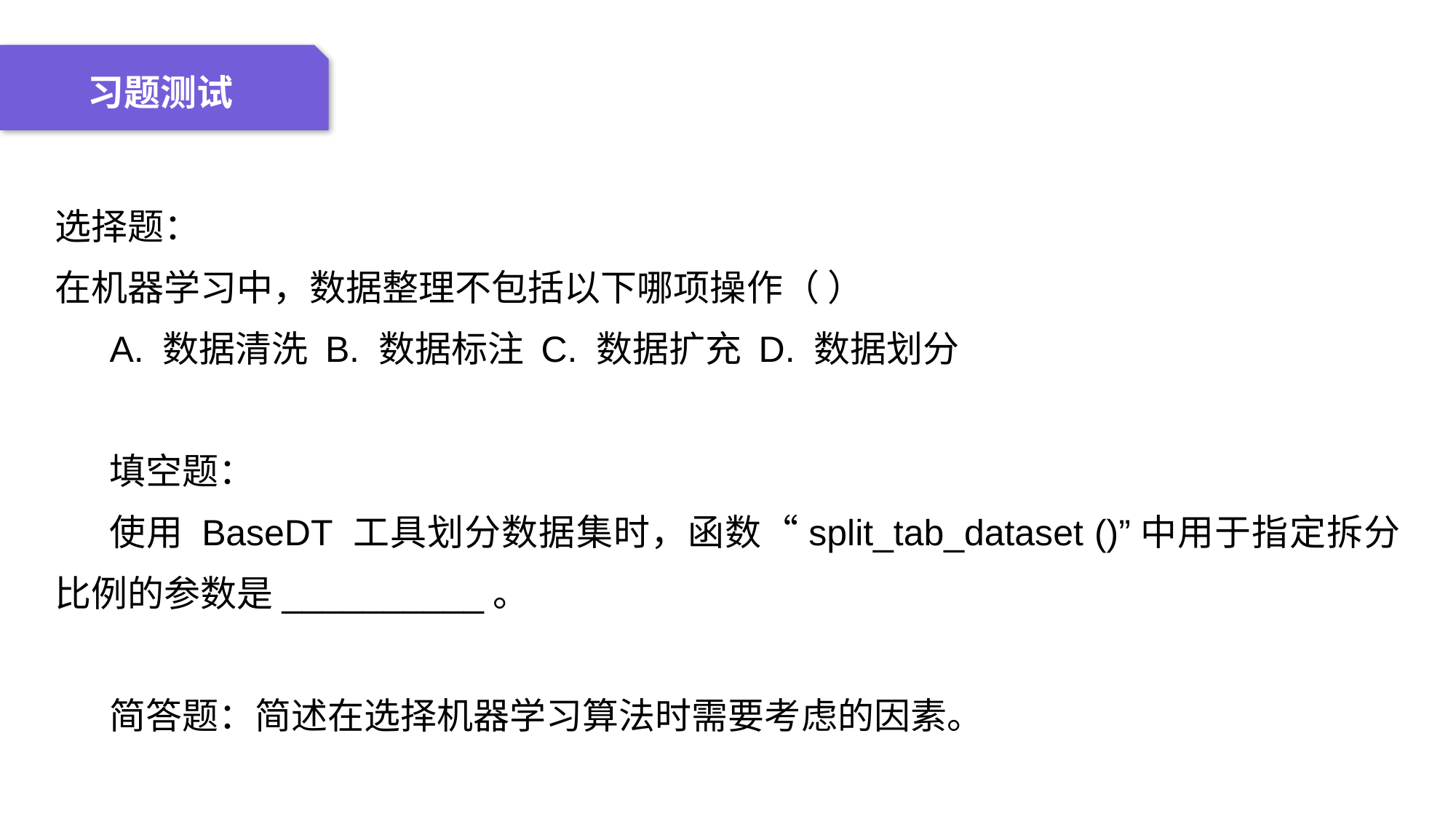

04 名词解释
01 准备过程
02 整体结构
03 重点说明
习题测试
选择题：
在机器学习中，数据整理不包括以下哪项操作（ ）
A. 数据清洗 B. 数据标注 C. 数据扩充 D. 数据划分

填空题：
使用 BaseDT 工具划分数据集时，函数“split_tab_dataset ()”中用于指定拆分比例的参数是__________。

简答题：简述在选择机器学习算法时需要考虑的因素。